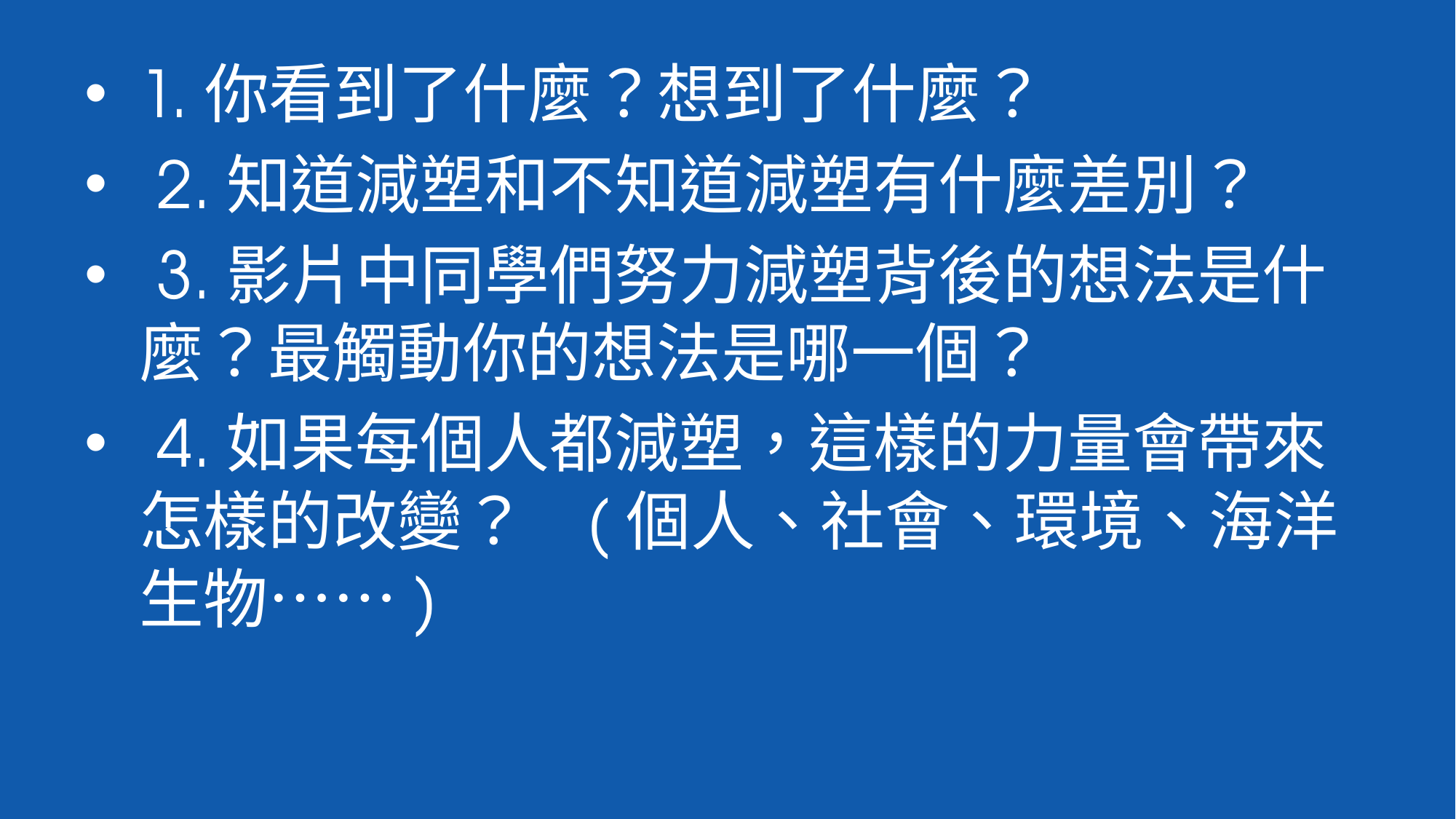

1.你看到了什麼？想到了什麼？
 2.知道減塑和不知道減塑有什麼差別？
 3.影片中同學們努力減塑背後的想法是什麼？最觸動你的想法是哪一個？
 4.如果每個人都減塑，這樣的力量會帶來怎樣的改變？   (個人、社會、環境、海洋生物……)